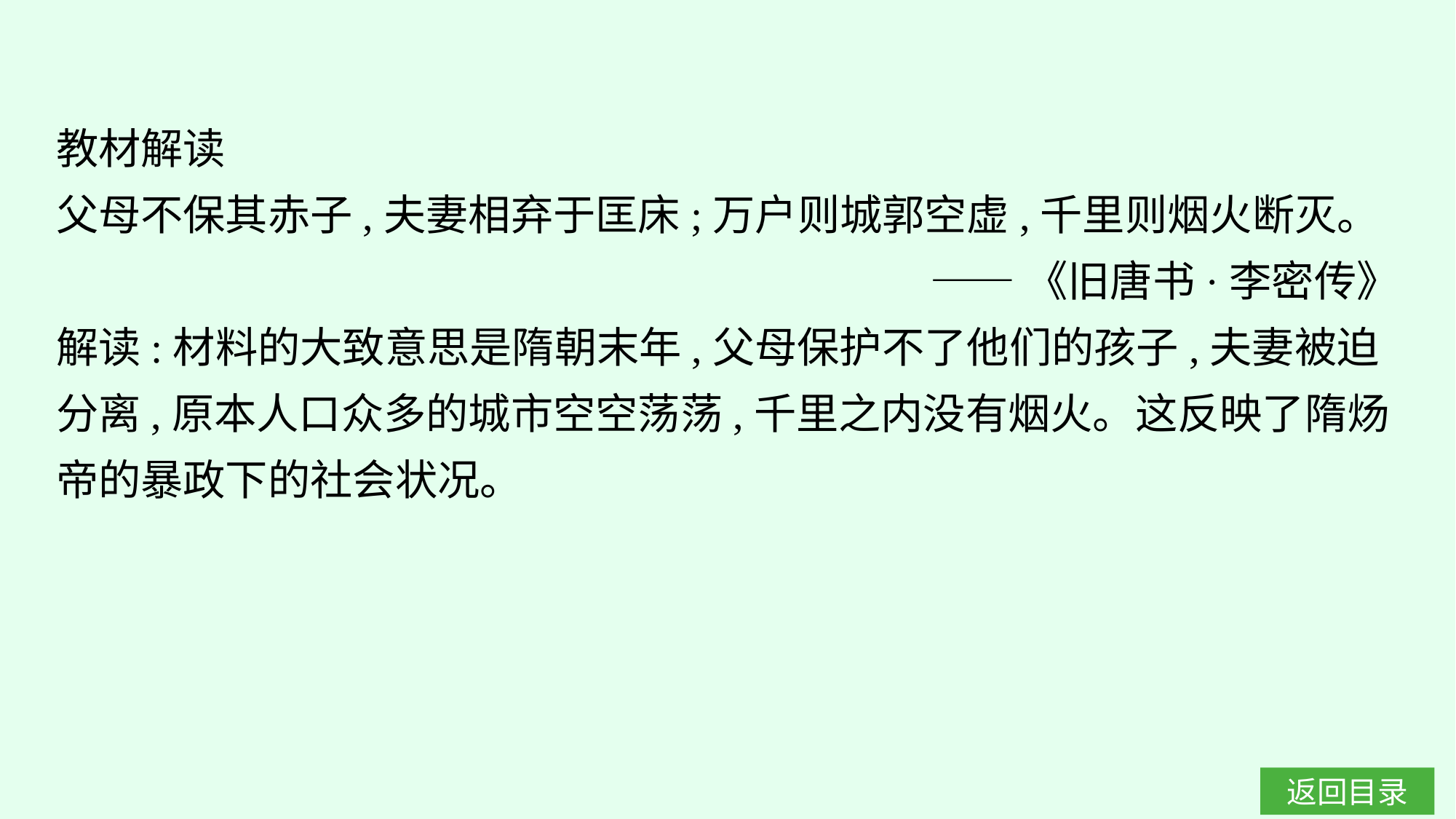

教材解读
父母不保其赤子,夫妻相弃于匡床;万户则城郭空虚,千里则烟火断灭。
——《旧唐书·李密传》
解读:材料的大致意思是隋朝末年,父母保护不了他们的孩子,夫妻被迫分离,原本人口众多的城市空空荡荡,千里之内没有烟火。这反映了隋炀帝的暴政下的社会状况。